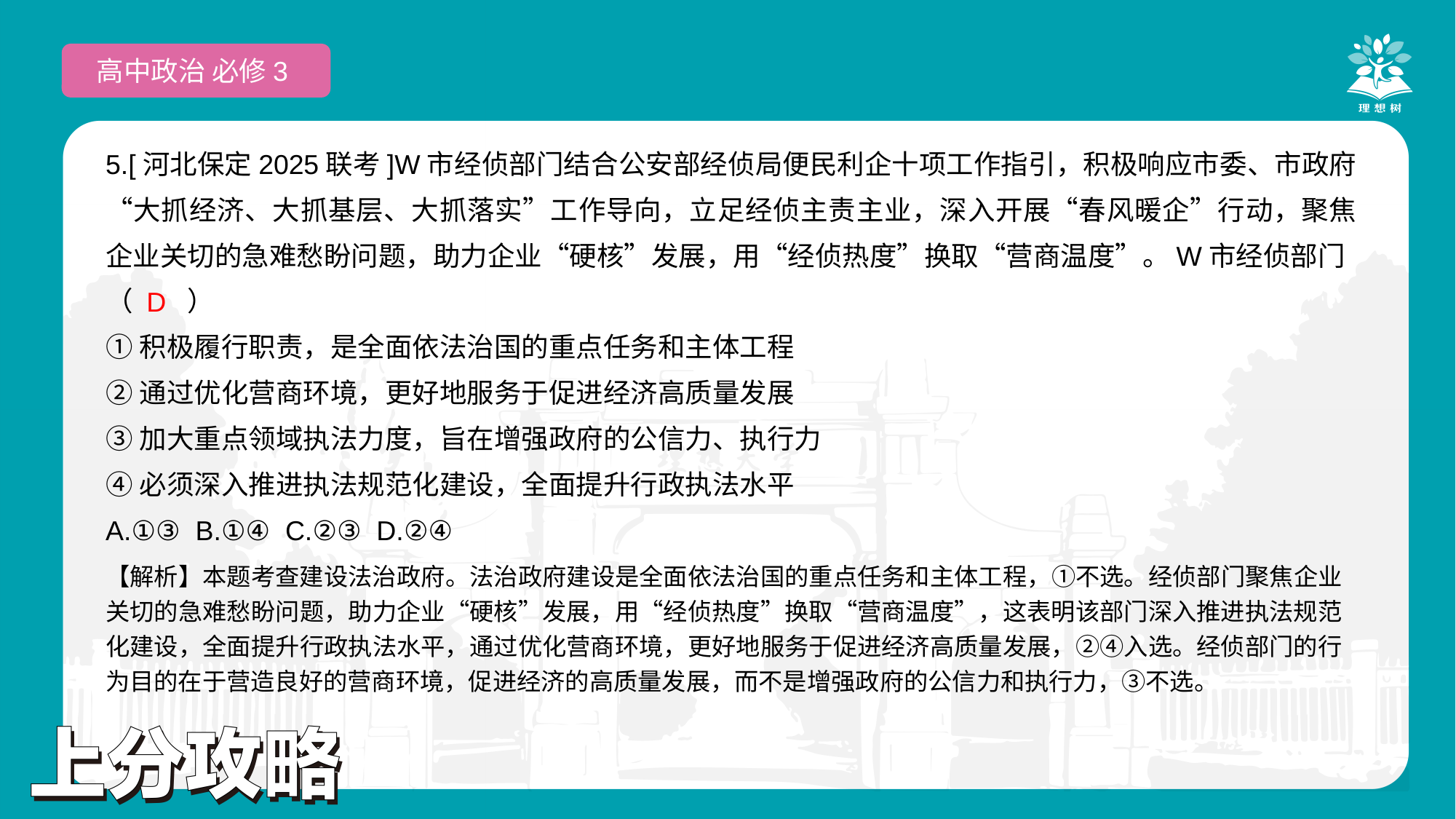

高中政治 必修3
5.[河北保定2025联考]W市经侦部门结合公安部经侦局便民利企十项工作指引，积极响应市委、市政府“大抓经济、大抓基层、大抓落实”工作导向，立足经侦主责主业，深入开展“春风暖企”行动，聚焦企业关切的急难愁盼问题，助力企业“硬核”发展，用“经侦热度”换取“营商温度”。W市经侦部门
（　　）
①积极履行职责，是全面依法治国的重点任务和主体工程
②通过优化营商环境，更好地服务于促进经济高质量发展
③加大重点领域执法力度，旨在增强政府的公信力、执行力
④必须深入推进执法规范化建设，全面提升行政执法水平
A.①③  B.①④  C.②③  D.②④
 D
【解析】本题考查建设法治政府。法治政府建设是全面依法治国的重点任务和主体工程，①不选。经侦部门聚焦企业关切的急难愁盼问题，助力企业“硬核”发展，用“经侦热度”换取“营商温度”，这表明该部门深入推进执法规范化建设，全面提升行政执法水平，通过优化营商环境，更好地服务于促进经济高质量发展，②④入选。经侦部门的行为目的在于营造良好的营商环境，促进经济的高质量发展，而不是增强政府的公信力和执行力，③不选。